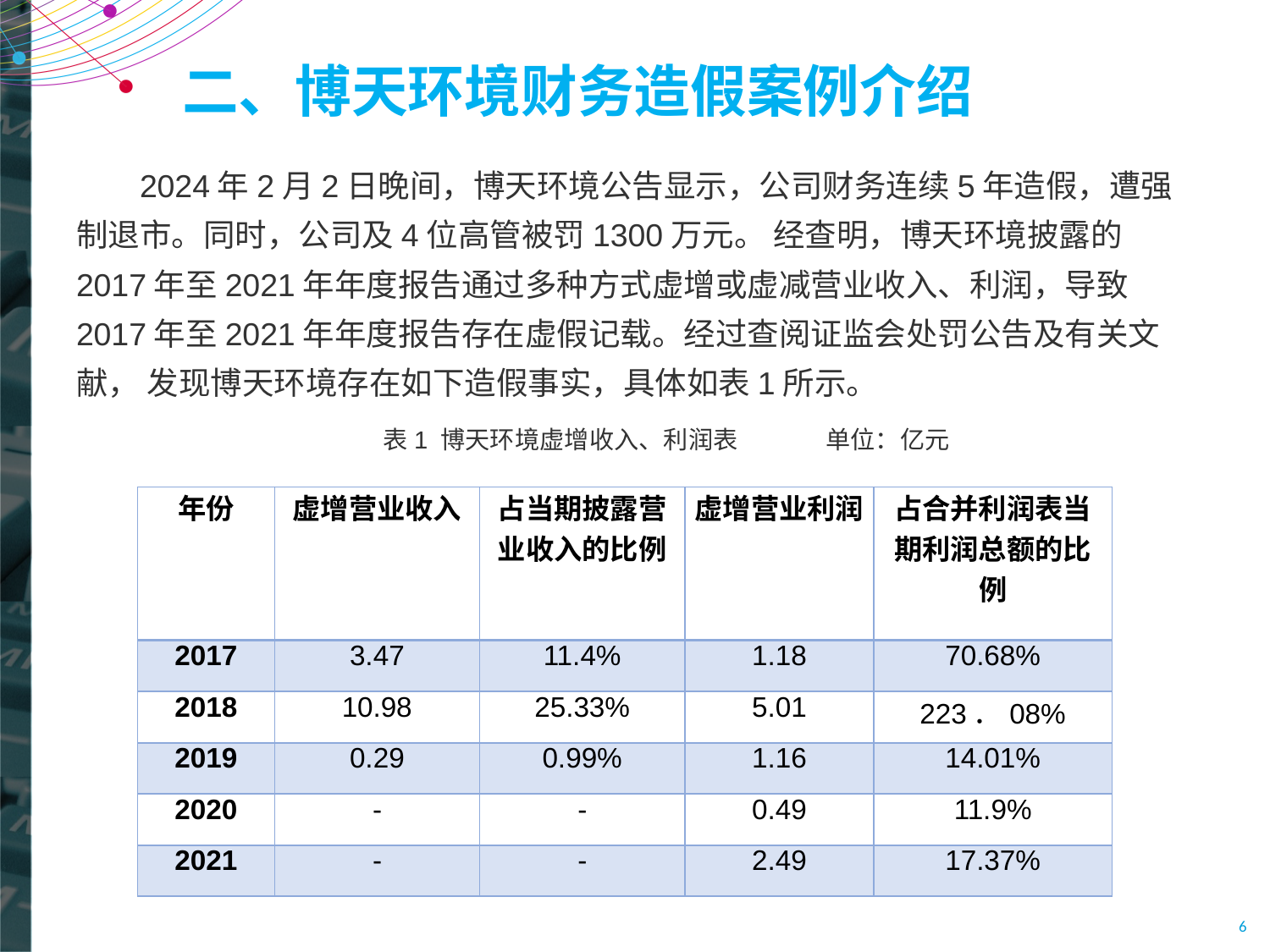

# 二、博天环境财务造假案例介绍
2024年2月2日晚间，博天环境公告显示，公司财务连续5年造假，遭强制退市。同时，公司及4位高管被罚1300万元。 经查明，博天环境披露的2017年至2021年年度报告通过多种方式虚增或虚减营业收入、利润，导致2017年至2021年年度报告存在虚假记载。经过查阅证监会处罚公告及有关文献， 发现博天环境存在如下造假事实，具体如表1所示。
表1 博天环境虚增收入、利润表                单位：亿元

| 年份 | 虚增营业收入 | 占当期披露营业收入的比例 | 虚增营业利润 | 占合并利润表当期利润总额的比例 |
| --- | --- | --- | --- | --- |
| 2017 | 3.47 | 11.4% | 1.18 | 70.68% |
| 2018 | 10.98 | 25.33% | 5.01 | 223．08% |
| 2019 | 0.29 | 0.99% | 1.16 | 14.01% |
| 2020 | - | - | 0.49 | 11.9% |
| 2021 | - | - | 2.49 | 17.37% |